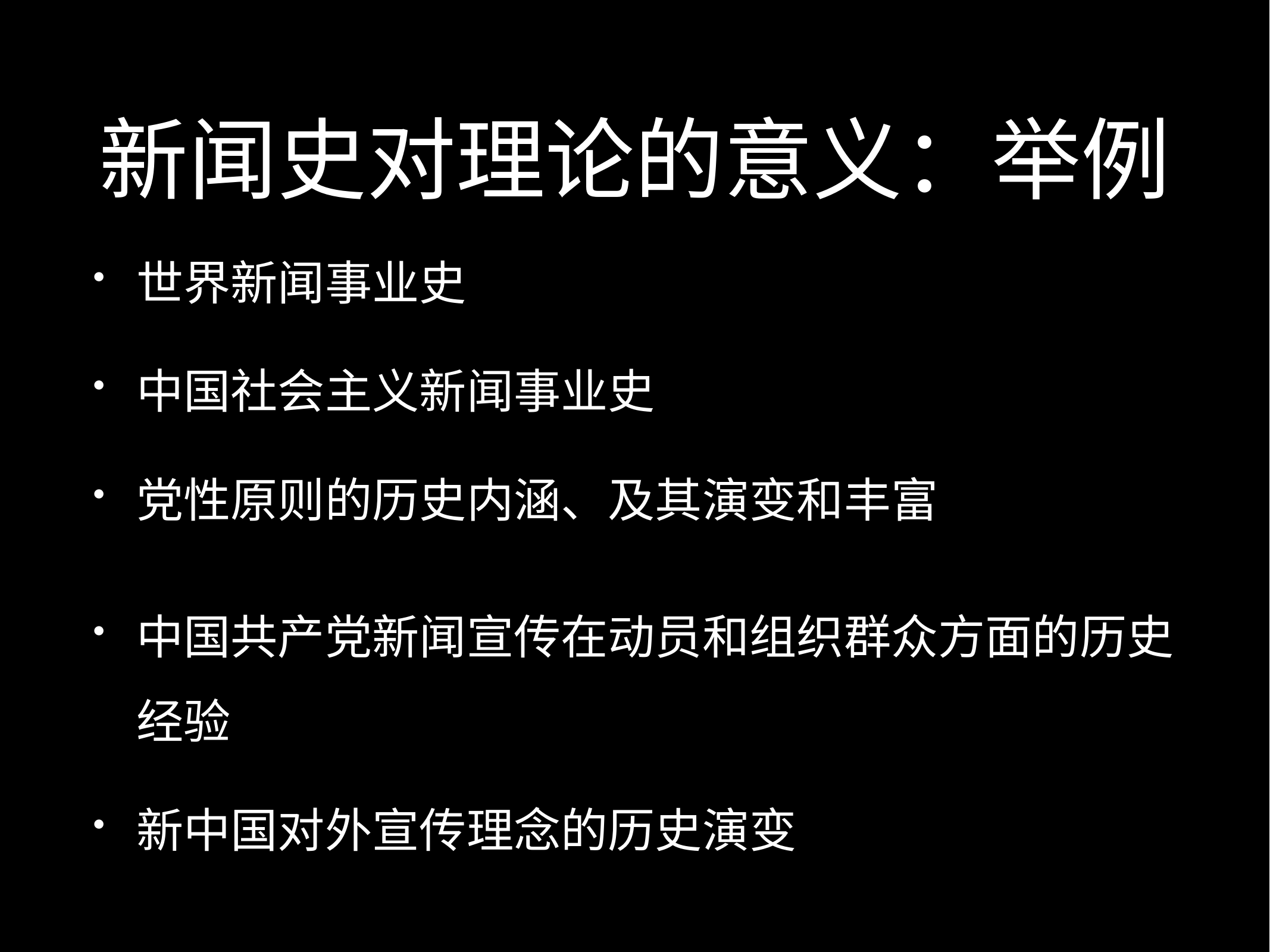

# 新闻史对理论的意义：举例
世界新闻事业史
中国社会主义新闻事业史
党性原则的历史内涵、及其演变和丰富
中国共产党新闻宣传在动员和组织群众方面的历史经验
新中国对外宣传理念的历史演变